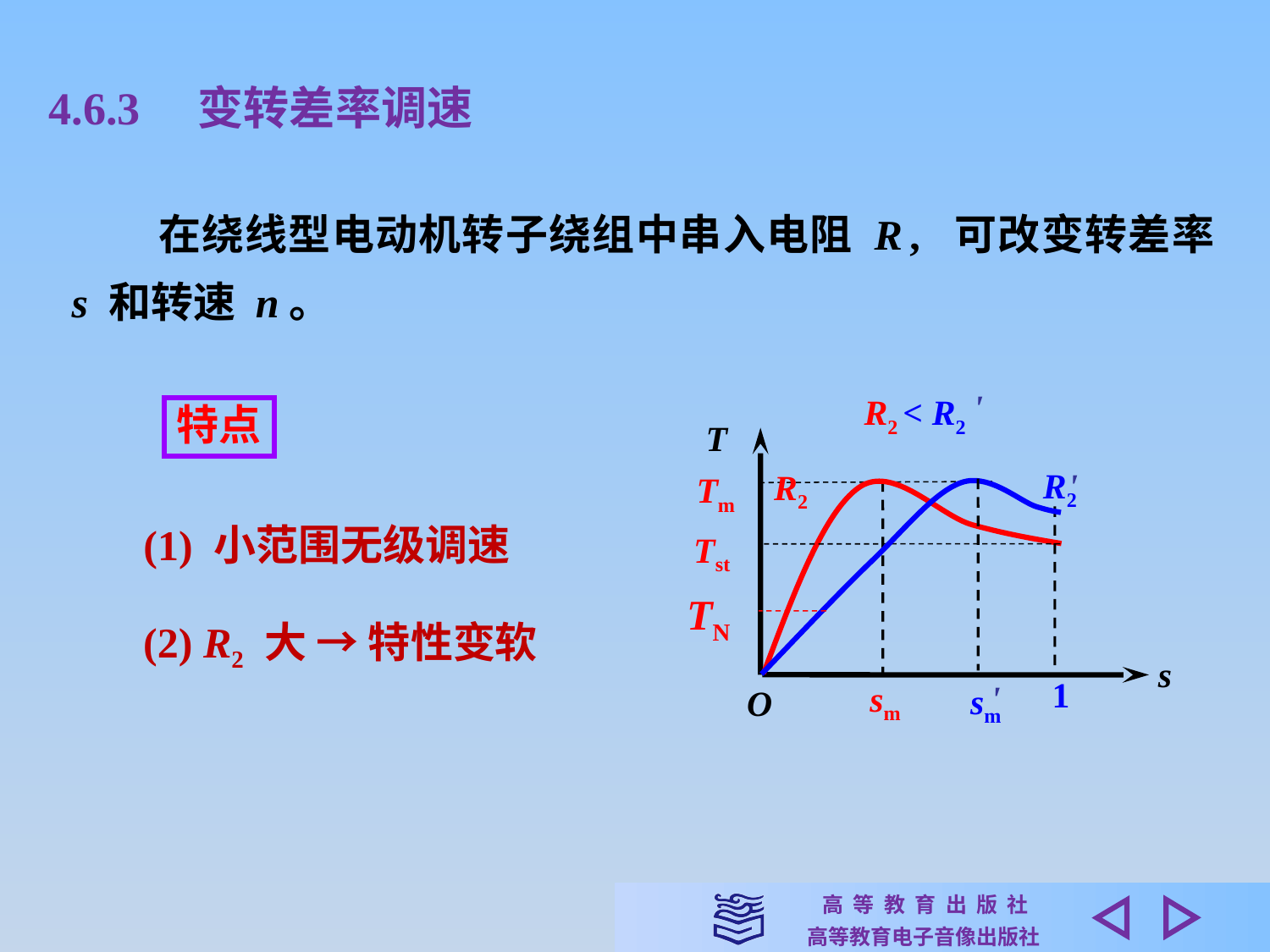

4.6.3　变转差率调速
　　在绕线型电动机转子绕组中串入电阻 R ,  可改变转差率 s 和转速 n。
'

R2 < R2
特点
T

'
R2
R2
Tm

Tst

s
'
O

sm
1
sm
(1) 小范围无级调速
TN

(2) R2 大 → 特性变软